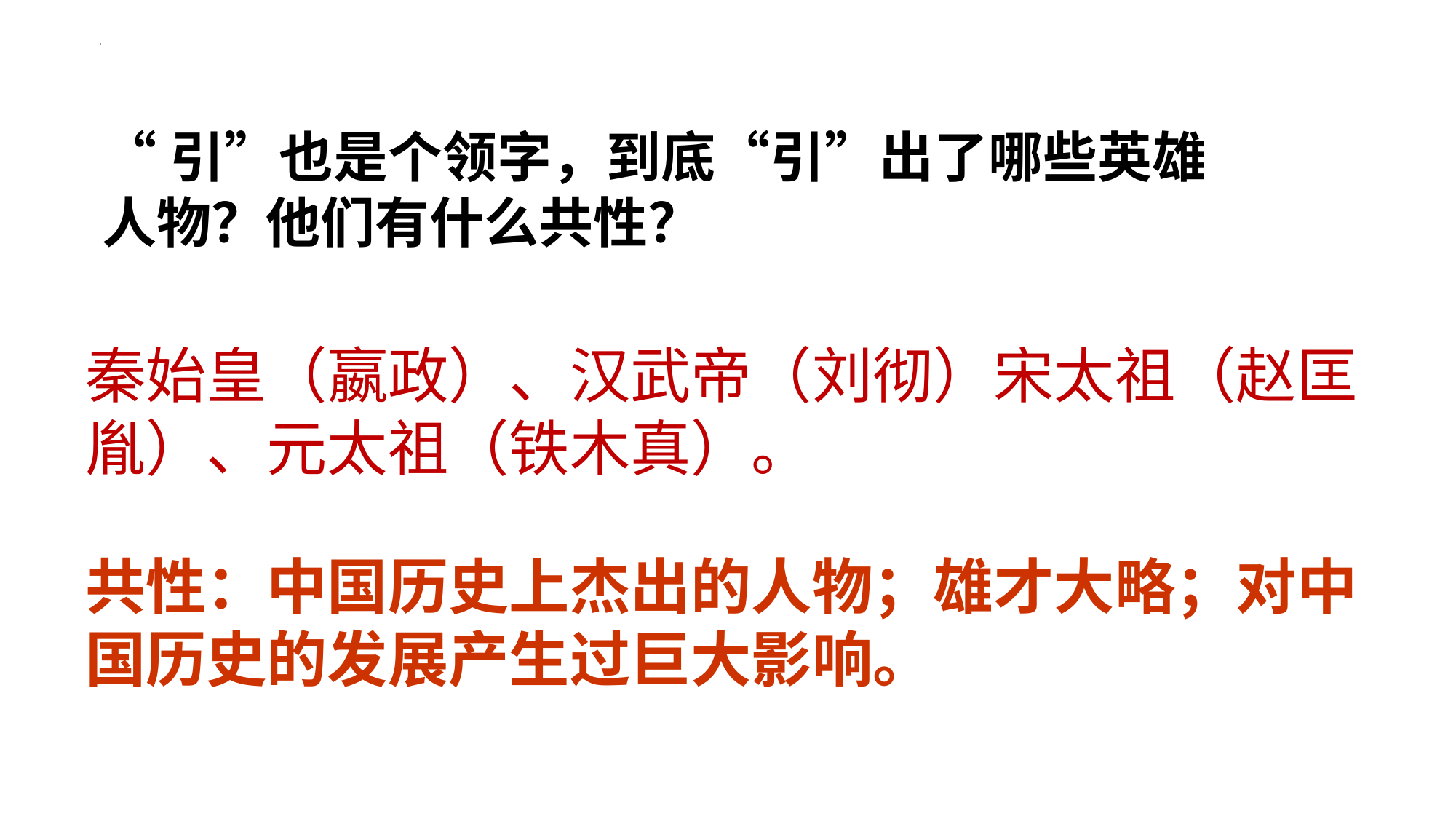

“引”也是个领字，到底“引”出了哪些英雄人物？他们有什么共性？
秦始皇（嬴政）、汉武帝（刘彻）宋太祖（赵匡胤）、元太祖（铁木真）。

共性：中国历史上杰出的人物；雄才大略；对中国历史的发展产生过巨大影响。